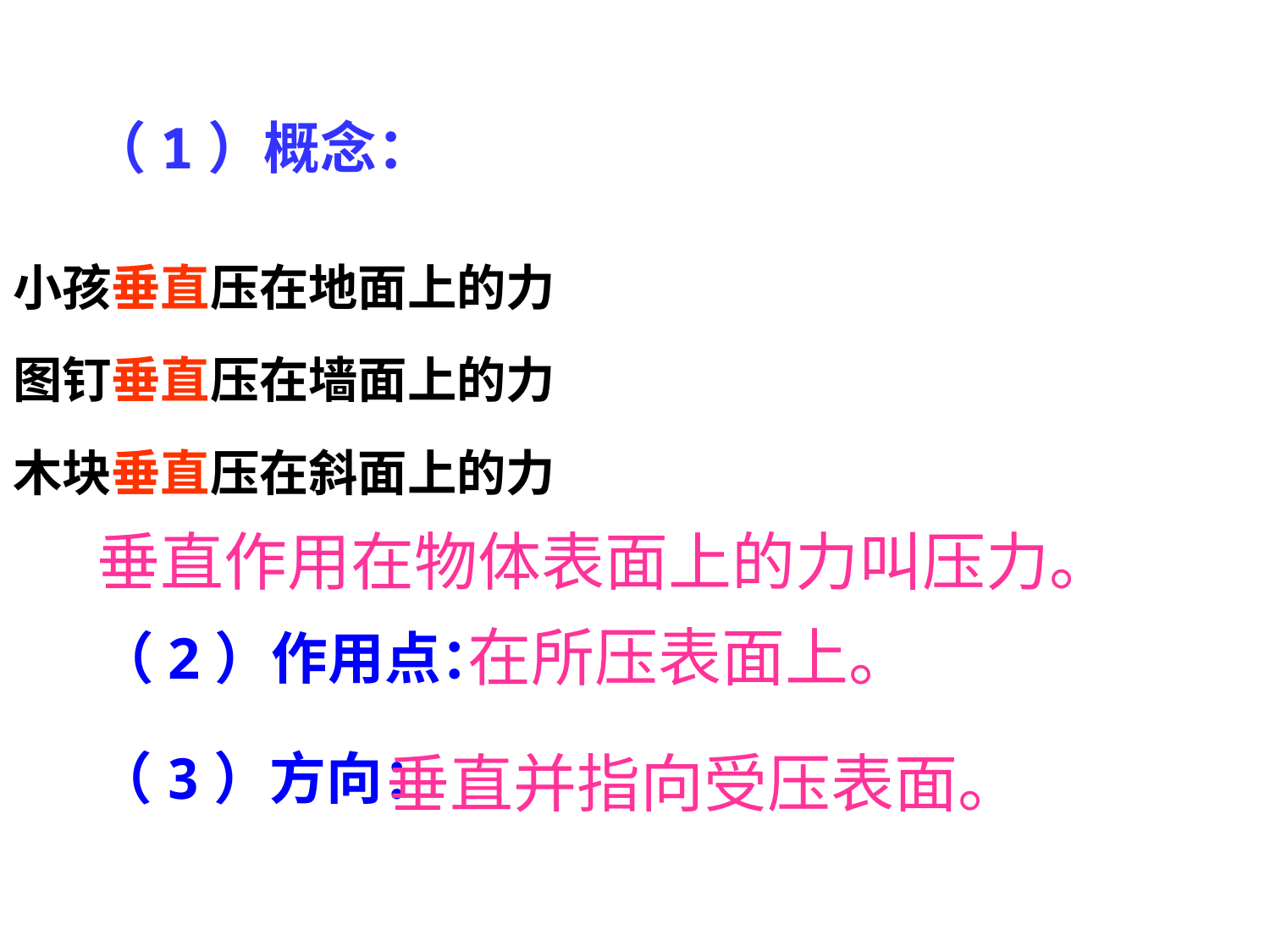

（1）概念：
小孩垂直压在地面上的力
图钉垂直压在墙面上的力
木块垂直压在斜面上的力

垂直作用在物体表面上的力叫压力。
在所压表面上。
（2）作用点：
（3）方向：
垂直并指向受压表面。